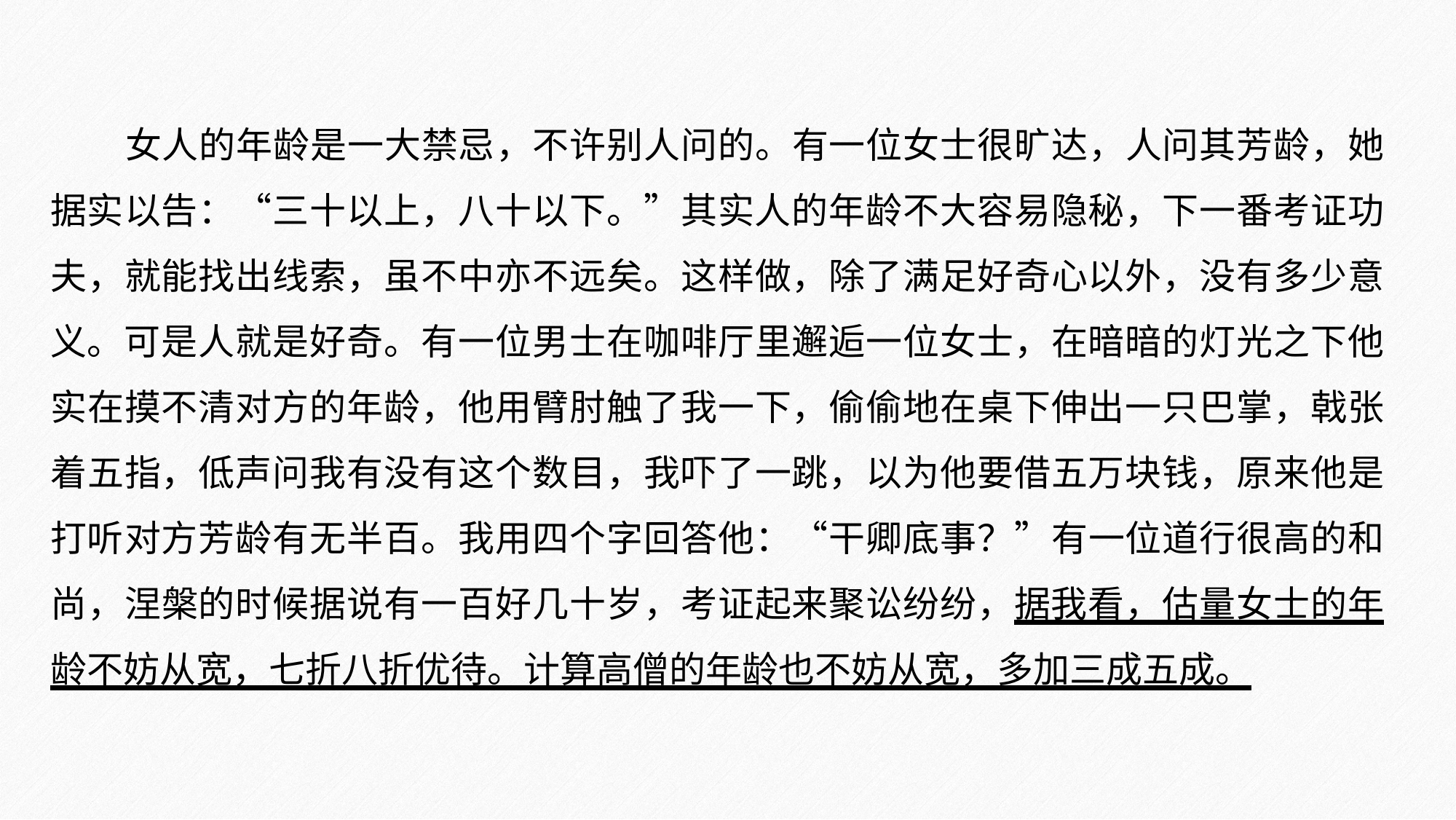

女人的年龄是一大禁忌，不许别人问的。有一位女士很旷达，人问其芳龄，她据实以告：“三十以上，八十以下。”其实人的年龄不大容易隐秘，下一番考证功夫，就能找出线索，虽不中亦不远矣。这样做，除了满足好奇心以外，没有多少意义。可是人就是好奇。有一位男士在咖啡厅里邂逅一位女士，在暗暗的灯光之下他实在摸不清对方的年龄，他用臂肘触了我一下，偷偷地在桌下伸出一只巴掌，戟张着五指，低声问我有没有这个数目，我吓了一跳，以为他要借五万块钱，原来他是打听对方芳龄有无半百。我用四个字回答他：“干卿底事？”有一位道行很高的和尚，涅槃的时候据说有一百好几十岁，考证起来聚讼纷纷，据我看，估量女士的年龄不妨从宽，七折八折优待。计算高僧的年龄也不妨从宽，多加三成五成。